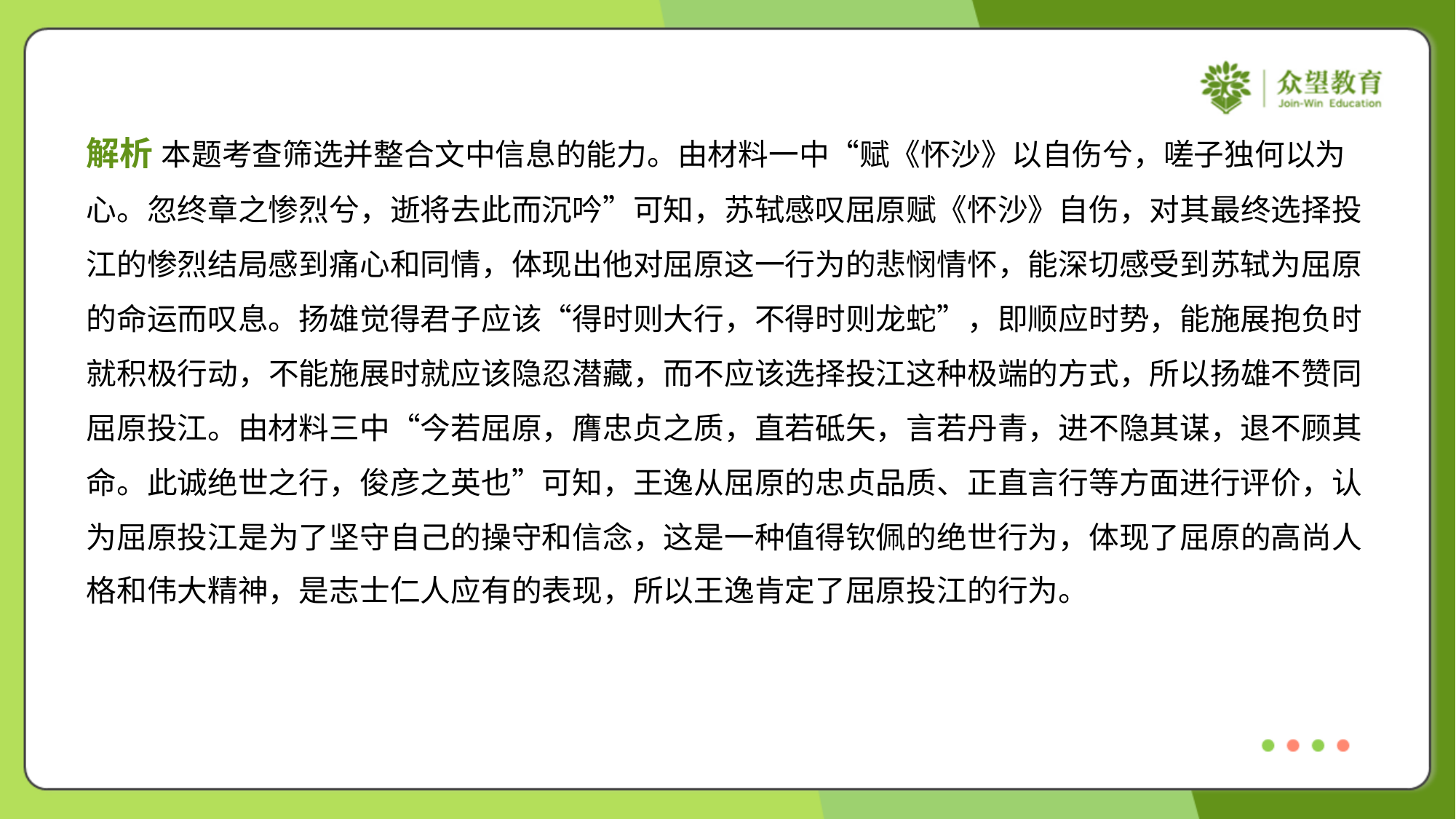

解析 本题考查筛选并整合文中信息的能力。由材料一中“赋《怀沙》以自伤兮，嗟子独何以为
心。忽终章之惨烈兮，逝将去此而沉吟”可知，苏轼感叹屈原赋《怀沙》自伤，对其最终选择投
江的惨烈结局感到痛心和同情，体现出他对屈原这一行为的悲悯情怀，能深切感受到苏轼为屈原
的命运而叹息。扬雄觉得君子应该“得时则大行，不得时则龙蛇”，即顺应时势，能施展抱负时
就积极行动，不能施展时就应该隐忍潜藏，而不应该选择投江这种极端的方式，所以扬雄不赞同
屈原投江。由材料三中“今若屈原，膺忠贞之质，直若砥矢，言若丹青，进不隐其谋，退不顾其
命。此诚绝世之行，俊彦之英也”可知，王逸从屈原的忠贞品质、正直言行等方面进行评价，认
为屈原投江是为了坚守自己的操守和信念，这是一种值得钦佩的绝世行为，体现了屈原的高尚人
格和伟大精神，是志士仁人应有的表现，所以王逸肯定了屈原投江的行为。